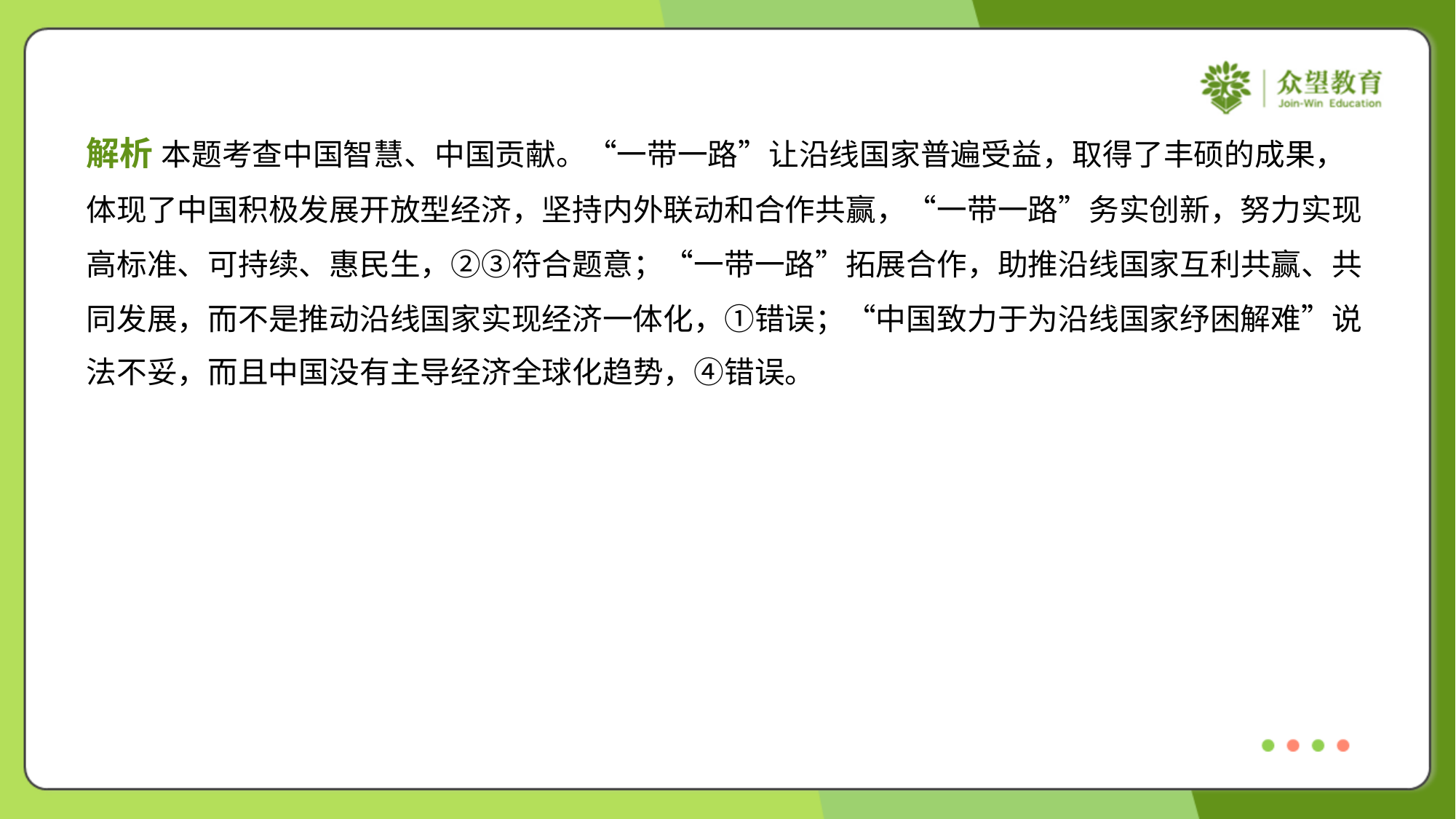

解析 本题考查中国智慧、中国贡献。“一带一路”让沿线国家普遍受益，取得了丰硕的成果，
体现了中国积极发展开放型经济，坚持内外联动和合作共赢，“一带一路”务实创新，努力实现
高标准、可持续、惠民生，②③符合题意；“一带一路”拓展合作，助推沿线国家互利共赢、共
同发展，而不是推动沿线国家实现经济一体化，①错误；“中国致力于为沿线国家纾困解难”说
法不妥，而且中国没有主导经济全球化趋势，④错误。